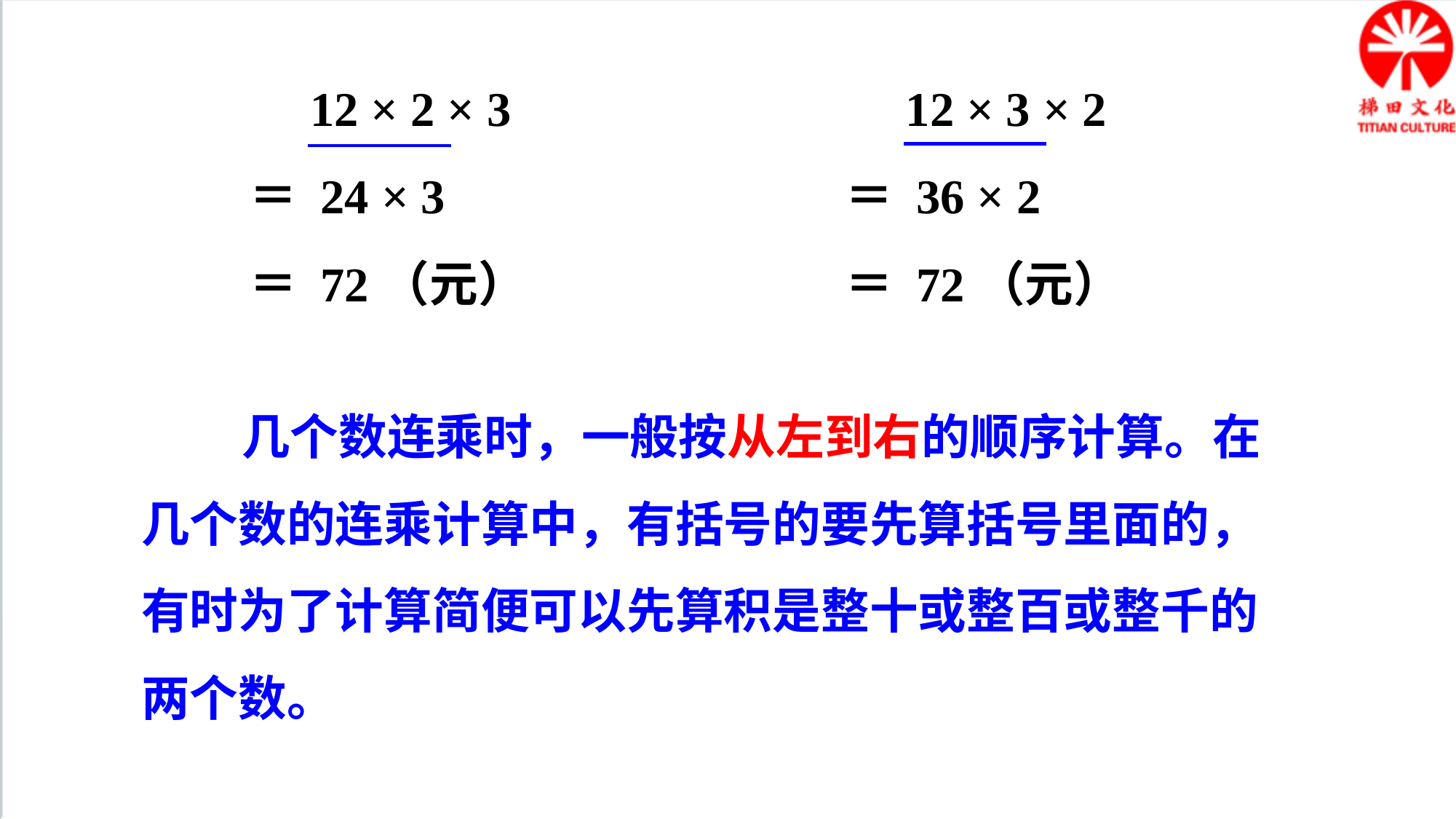

12 × 2 × 3
12 × 3 × 2
＝ 24 × 3
＝ 36 × 2
＝ 72（元）
＝ 72（元）
        几个数连乘时，一般按从左到右的顺序计算。在几个数的连乘计算中，有括号的要先算括号里面的，有时为了计算简便可以先算积是整十或整百或整千的两个数。